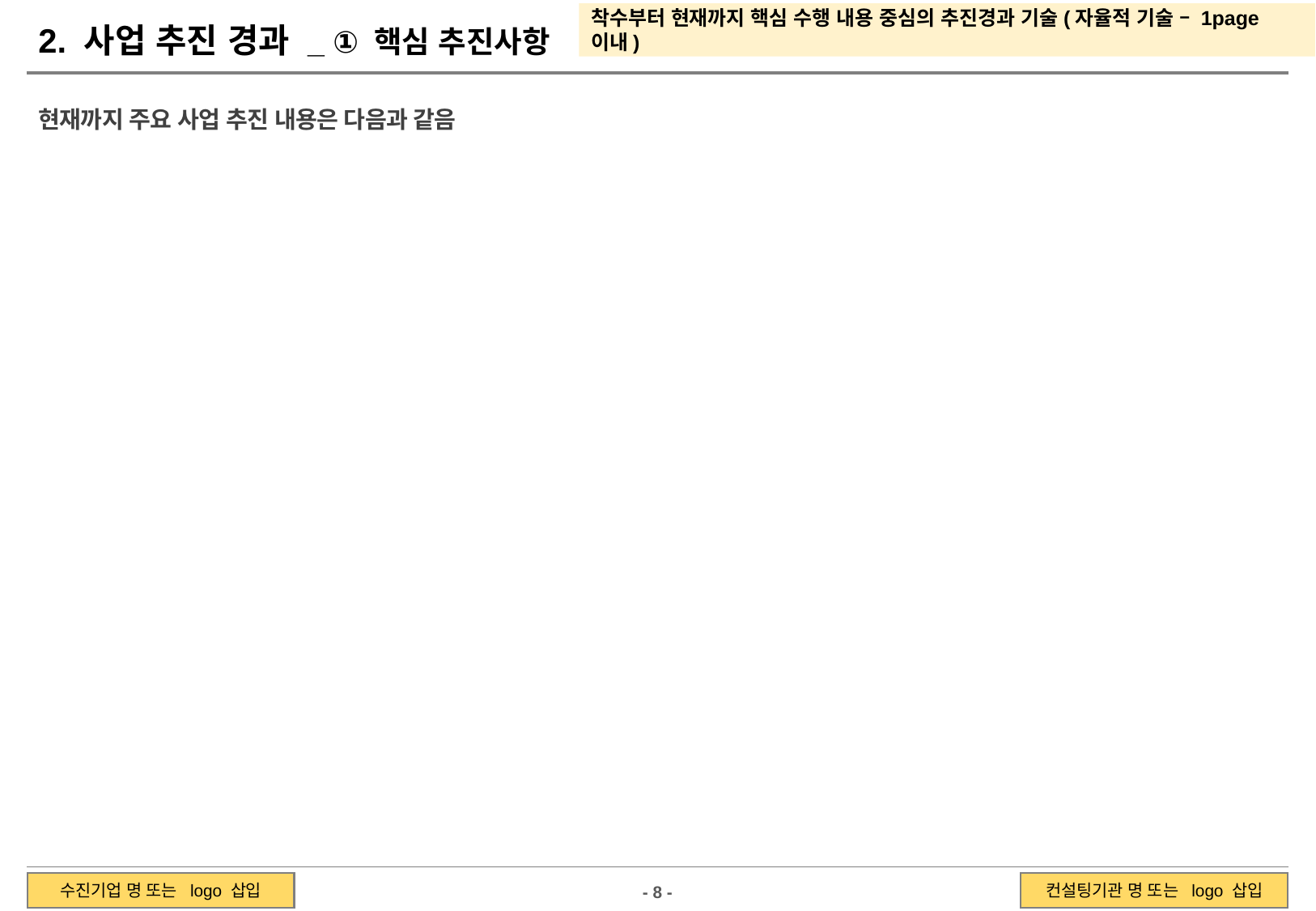

착수부터 현재까지 핵심 수행 내용 중심의 추진경과 기술(자율적 기술 – 1page 이내)
2. 사업 추진 경과 _ ① 핵심 추진사항
Ⅰ. 사업 개요
현재까지 주요 사업 추진 내용은 다음과 같음